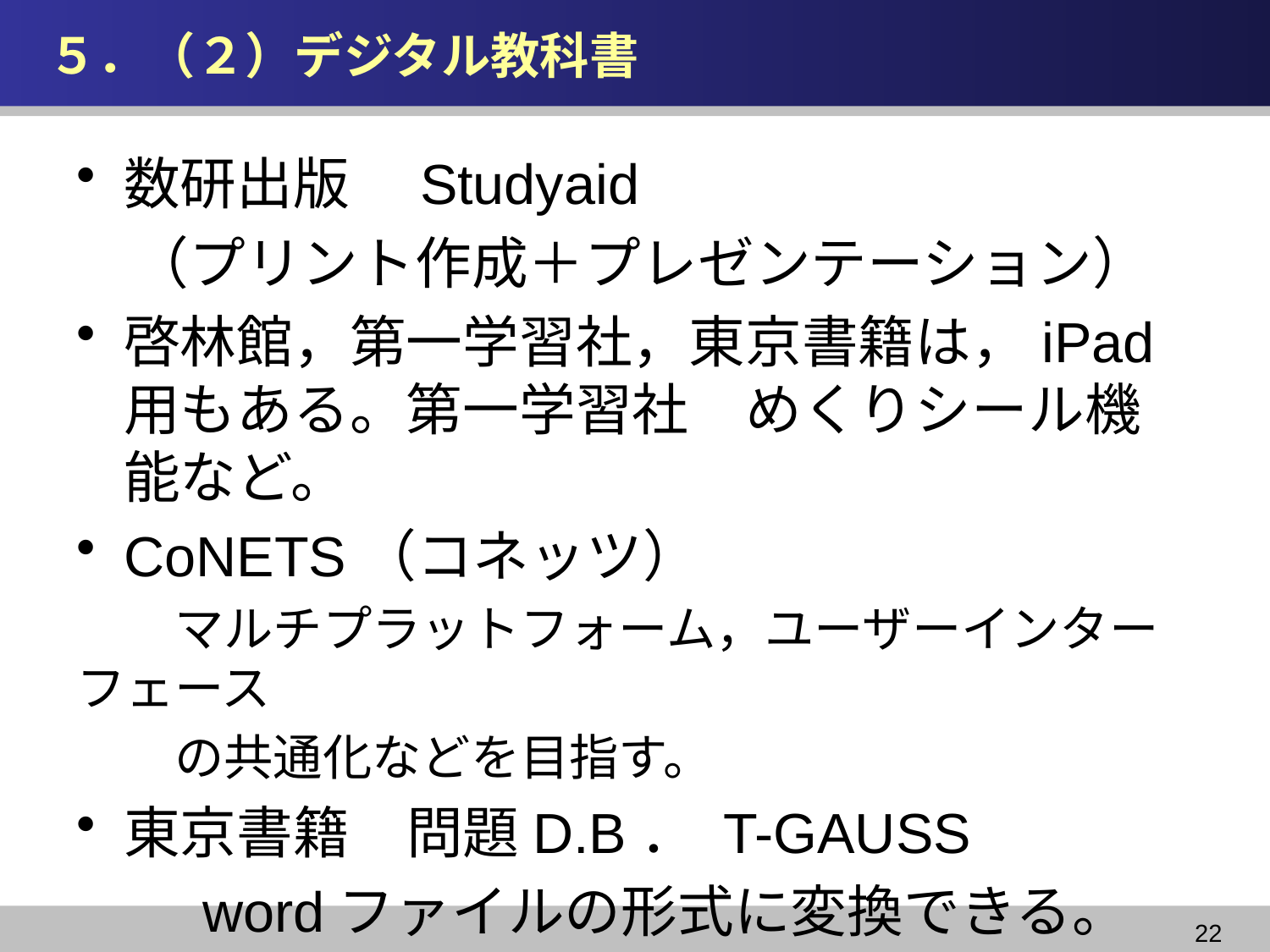

# ５．（２）デジタル教科書
数研出版　Studyaid
　（プリント作成＋プレゼンテーション）
啓林館，第一学習社，東京書籍は，iPad用もある。第一学習社　めくりシール機能など。
CoNETS（コネッツ）
　　マルチプラットフォーム，ユーザーインターフェース
　　の共通化などを目指す。
東京書籍　問題D.B． T-GAUSS
　　wordファイルの形式に変換できる。

22